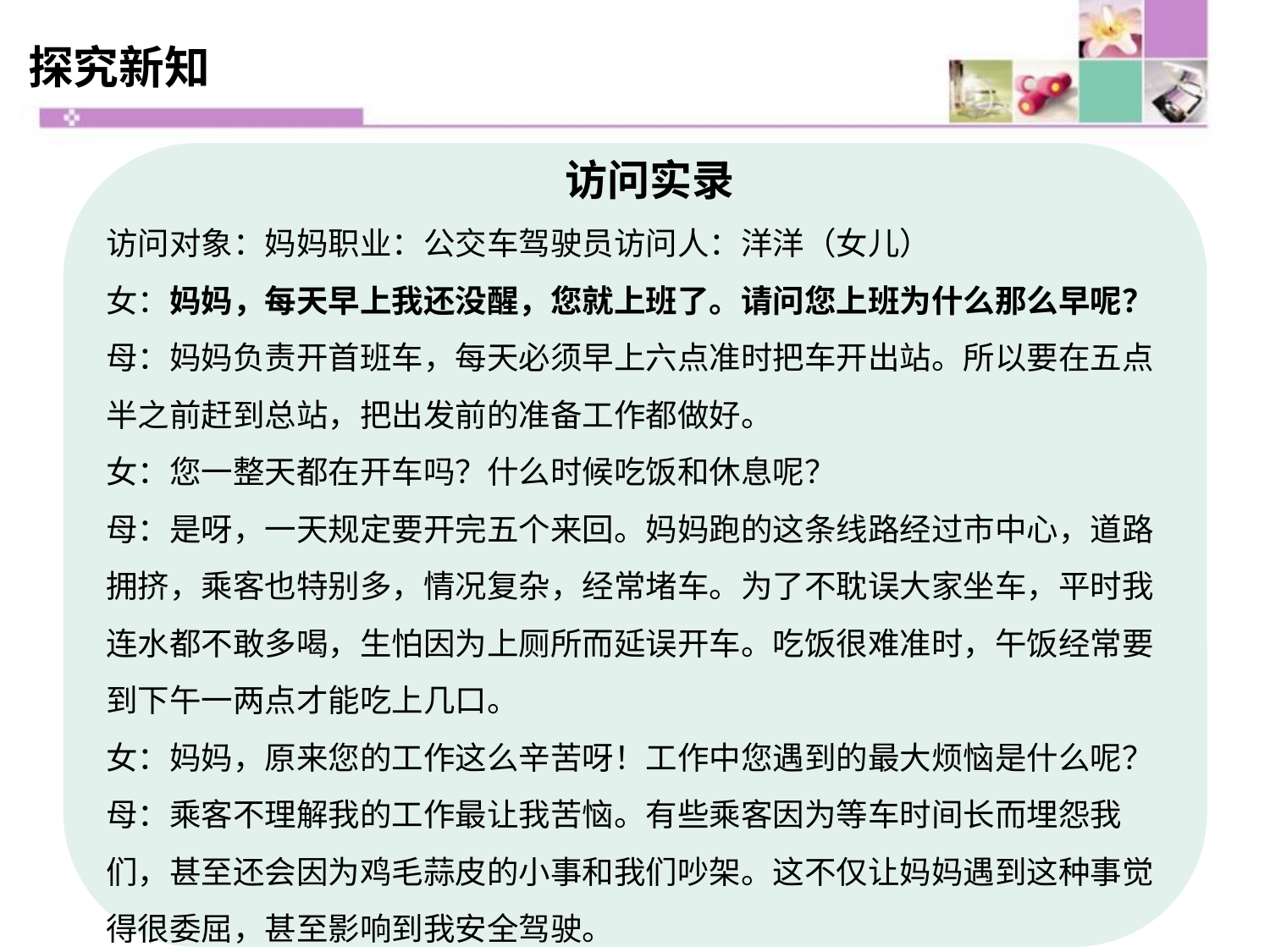

# 探究新知

 访问实录
访问对象：妈妈职业：公交车驾驶员访问人：洋洋（女儿）
女：妈妈，每天早上我还没醒，您就上班了。请问您上班为什么那么早呢？
母：妈妈负责开首班车，每天必须早上六点准时把车开出站。所以要在五点半之前赶到总站，把出发前的准备工作都做好。
女：您一整天都在开车吗？什么时候吃饭和休息呢？
母：是呀，一天规定要开完五个来回。妈妈跑的这条线路经过市中心，道路拥挤，乘客也特别多，情况复杂，经常堵车。为了不耽误大家坐车，平时我连水都不敢多喝，生怕因为上厕所而延误开车。吃饭很难准时，午饭经常要到下午一两点才能吃上几口。
女：妈妈，原来您的工作这么辛苦呀！工作中您遇到的最大烦恼是什么呢？
母：乘客不理解我的工作最让我苦恼。有些乘客因为等车时间长而埋怨我们，甚至还会因为鸡毛蒜皮的小事和我们吵架。这不仅让妈妈遇到这种事觉得很委屈，甚至影响到我安全驾驶。